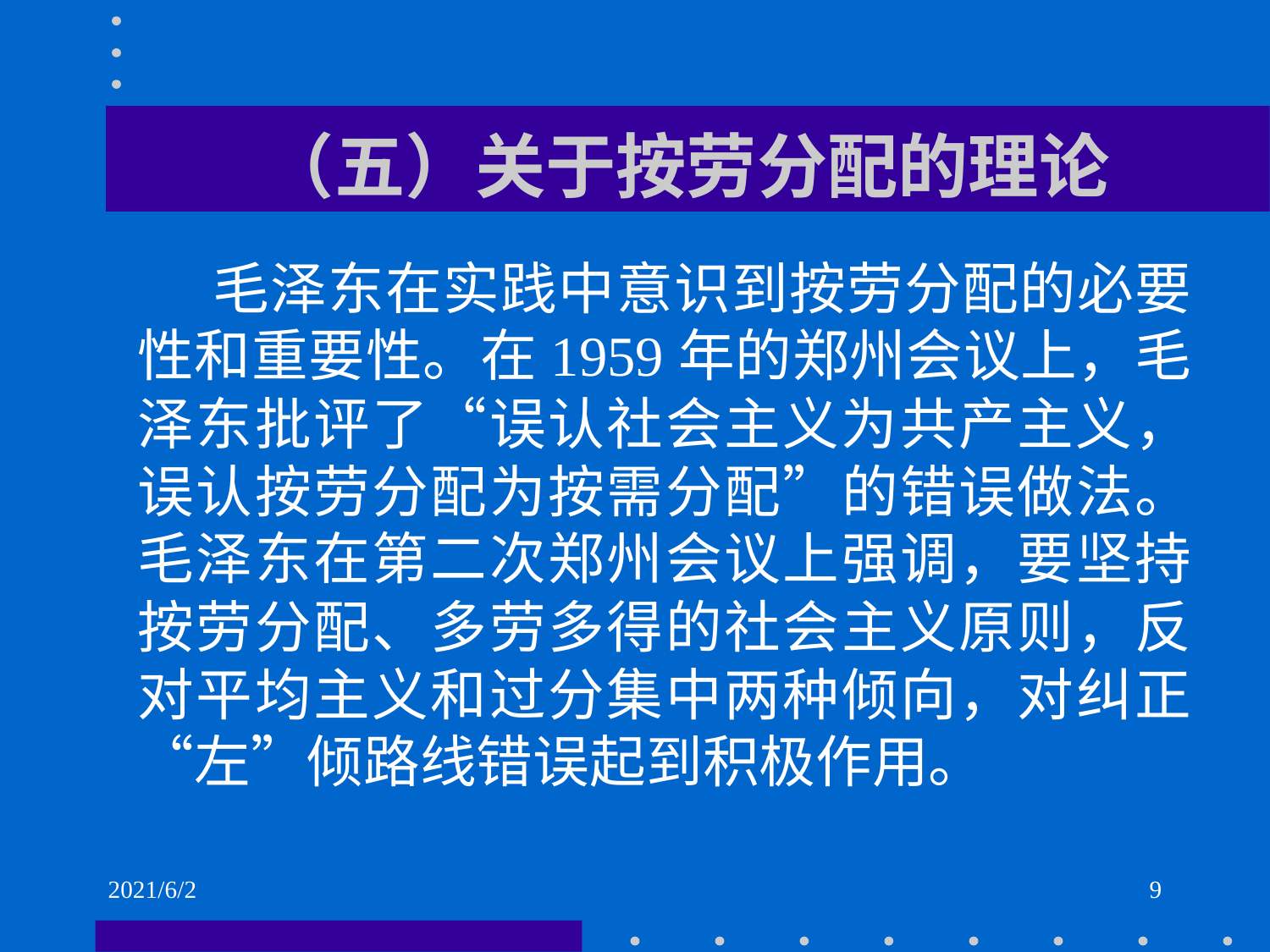

# （五）关于按劳分配的理论
        毛泽东在实践中意识到按劳分配的必要性和重要性。在1959年的郑州会议上，毛泽东批评了“误认社会主义为共产主义，误认按劳分配为按需分配”的错误做法。毛泽东在第二次郑州会议上强调，要坚持按劳分配、多劳多得的社会主义原则，反对平均主义和过分集中两种倾向，对纠正“左”倾路线错误起到积极作用。

2021/6/2
9